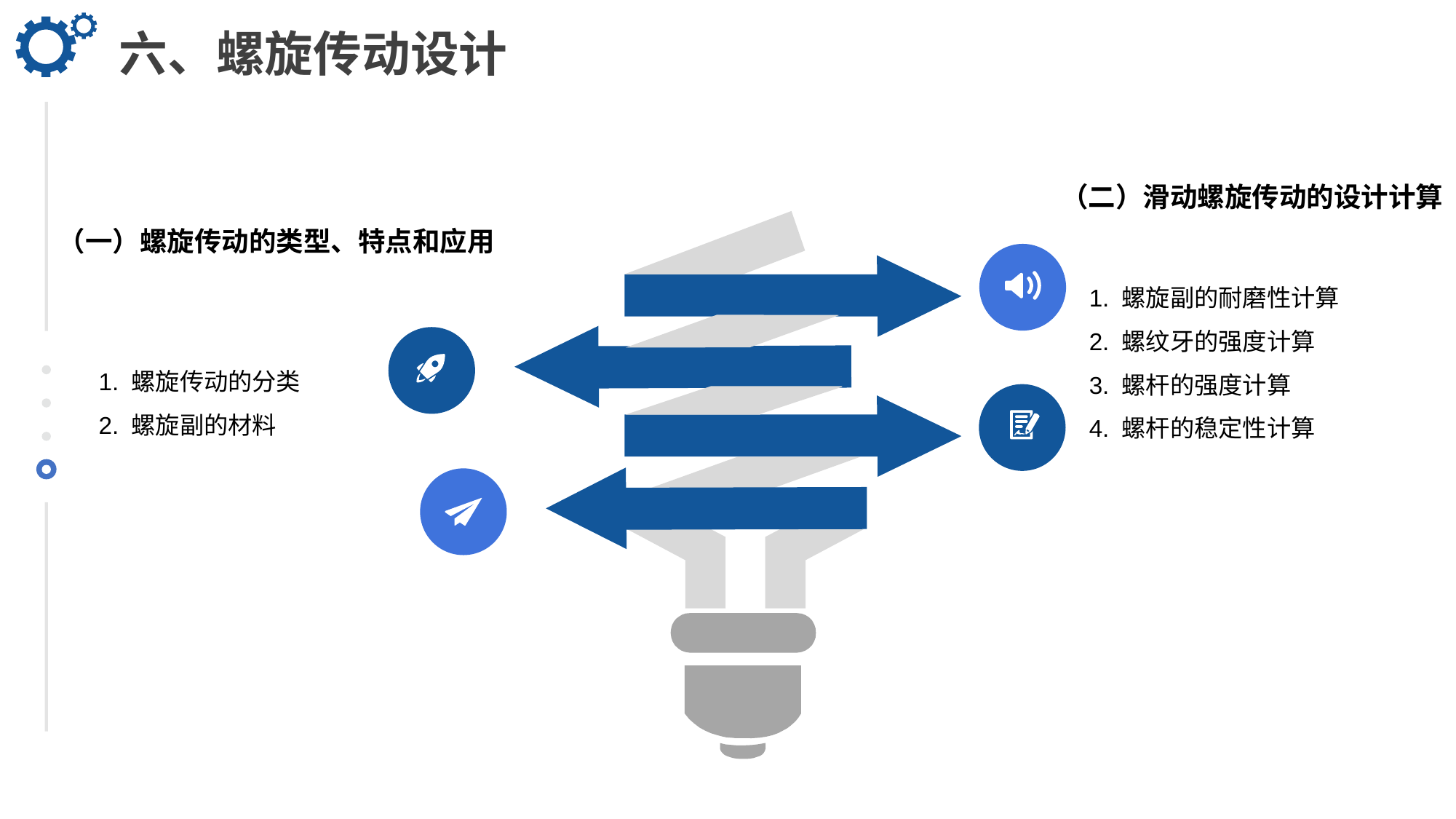

六、螺旋传动设计
（二）滑动螺旋传动的设计计算

（一）螺旋传动的类型、特点和应用

1. 螺旋副的耐磨性计算
2. 螺纹牙的强度计算
3. 螺杆的强度计算
4. 螺杆的稳定性计算

1. 螺旋传动的分类
2. 螺旋副的材料

9